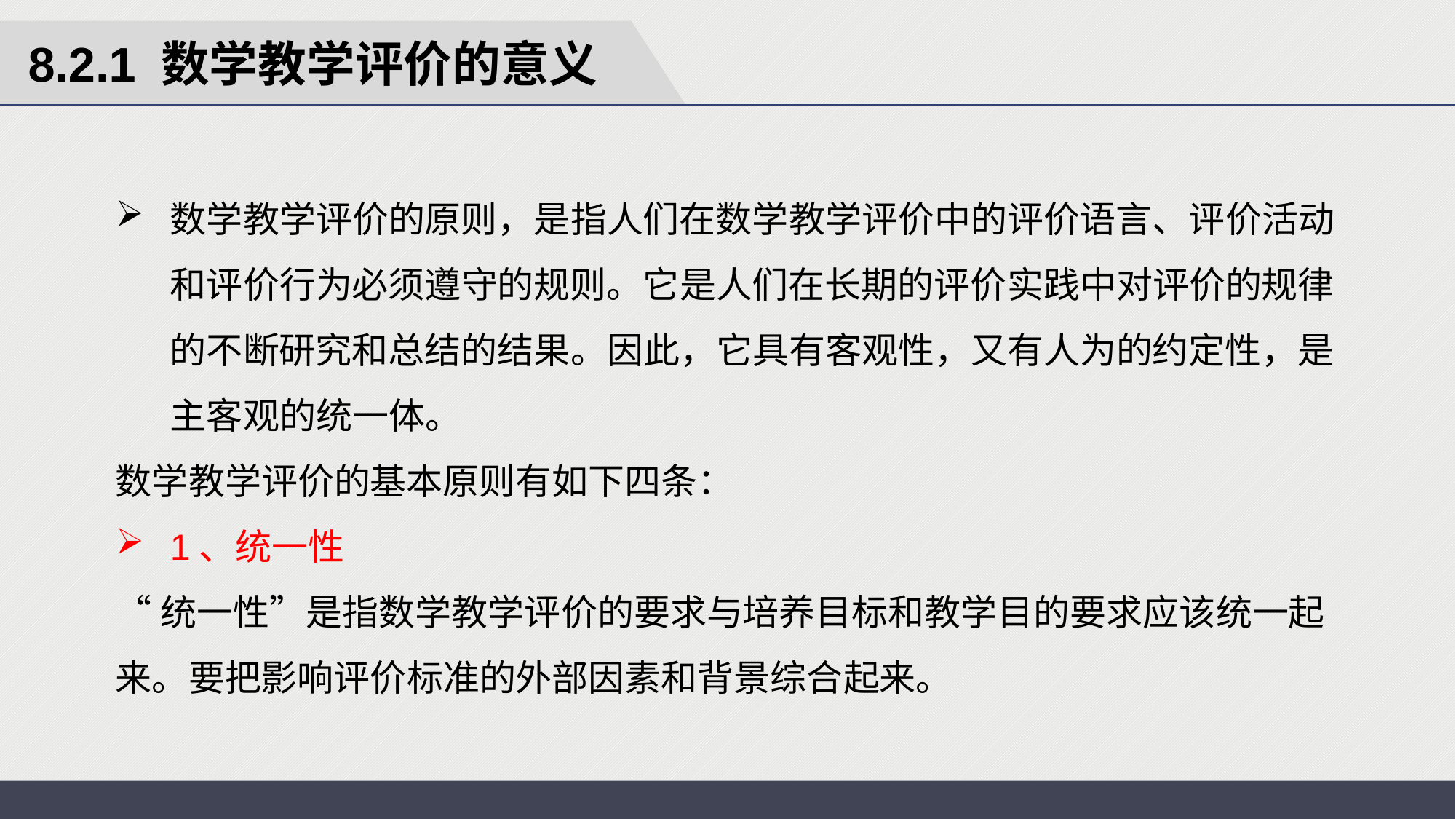

8.2.1 数学教学评价的意义
数学教学评价的原则，是指人们在数学教学评价中的评价语言、评价活动和评价行为必须遵守的规则。它是人们在长期的评价实践中对评价的规律的不断研究和总结的结果。因此，它具有客观性，又有人为的约定性，是主客观的统一体。
数学教学评价的基本原则有如下四条：
1、统一性
“统一性”是指数学教学评价的要求与培养目标和教学目的要求应该统一起来。要把影响评价标准的外部因素和背景综合起来。